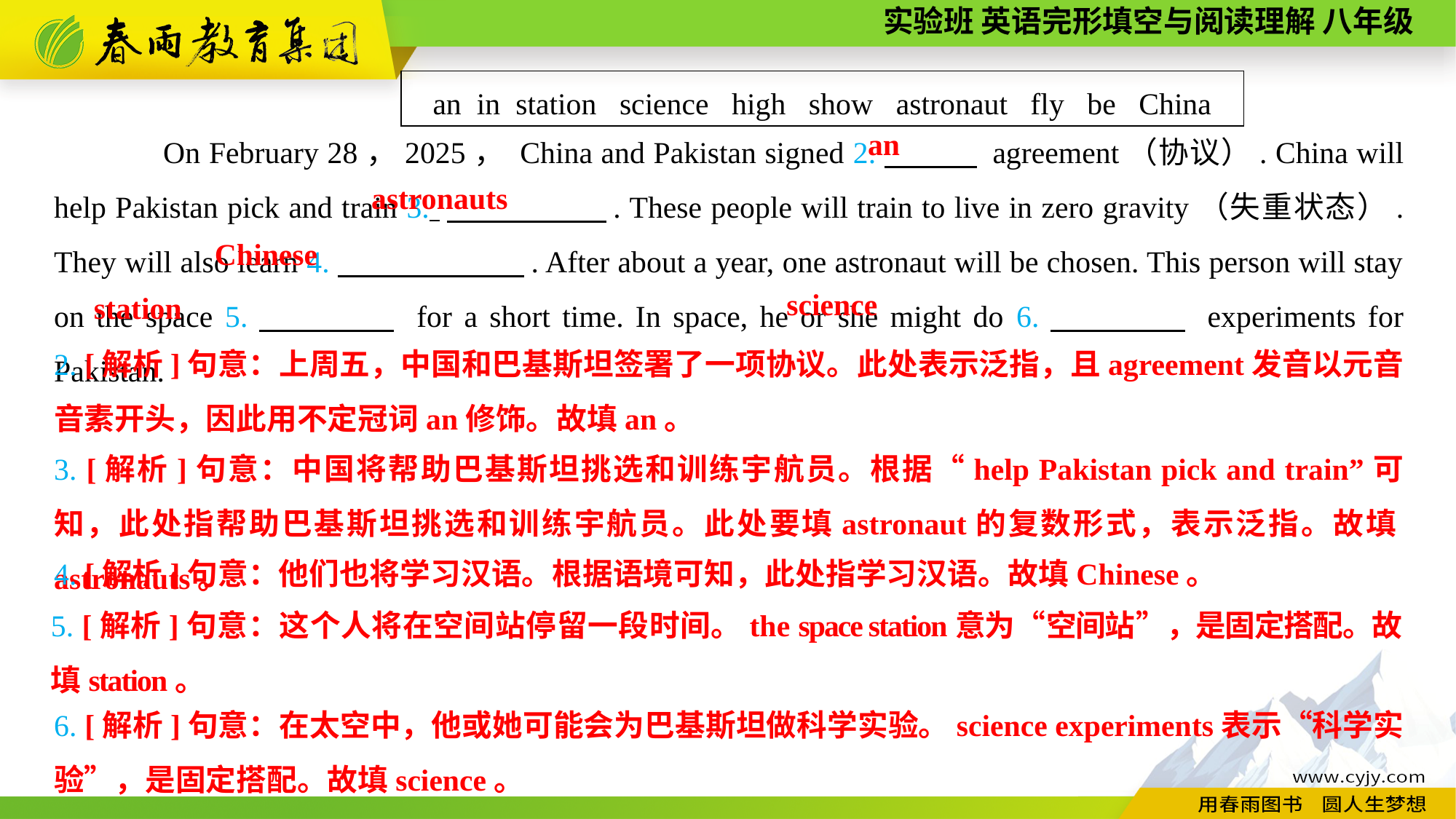

| an in station science high show astronaut fly be China |
| --- |
On February 28，2025， China and Pakistan signed 2.　　　 agreement（协议）. China will help Pakistan pick and train 3. 　　　　　. These people will train to live in zero gravity（失重状态）. They will also learn 4.　　　　　　. After about a year, one astronaut will be chosen. This person will stay on the space 5.　　　　 for a short time. In space, he or she might do 6.　　　　 experiments for Pakistan.
an
astronauts
Chinese
 science
station
2. [解析]句意：上周五，中国和巴基斯坦签署了一项协议。此处表示泛指，且agreement发音以元音音素开头，因此用不定冠词an修饰。故填an。
3. [解析]句意：中国将帮助巴基斯坦挑选和训练宇航员。根据“help Pakistan pick and train”可知，此处指帮助巴基斯坦挑选和训练宇航员。此处要填astronaut的复数形式，表示泛指。故填astronauts。
4. [解析]句意：他们也将学习汉语。根据语境可知，此处指学习汉语。故填Chinese。
5. [解析]句意：这个人将在空间站停留一段时间。the space station意为“空间站”，是固定搭配。故填station。
6. [解析]句意：在太空中，他或她可能会为巴基斯坦做科学实验。science experiments表示“科学实验”，是固定搭配。故填science。